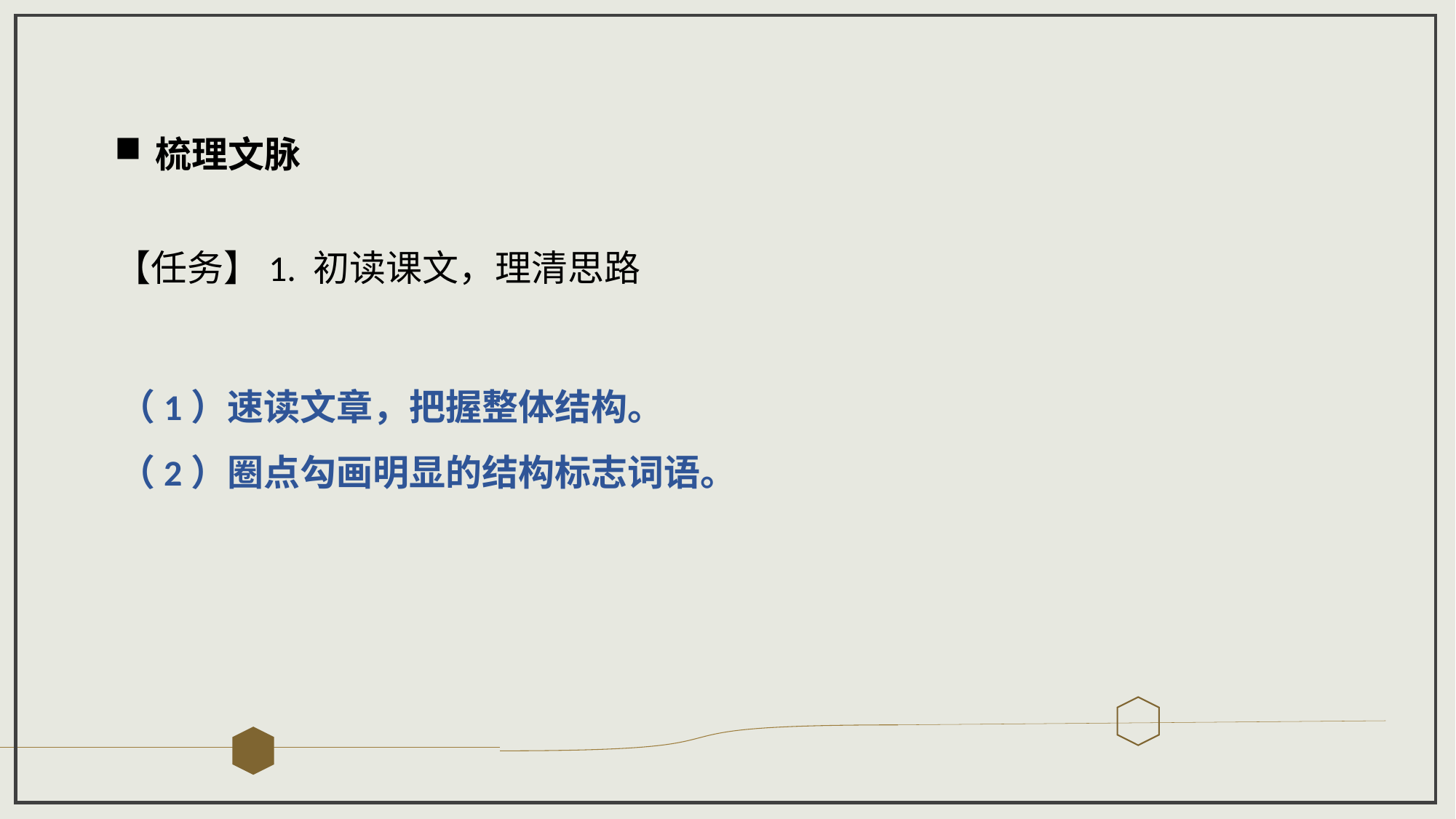

梳理文脉

【任务】1. 初读课文，理清思路

（1）速读文章，把握整体结构。
（2）圈点勾画明显的结构标志词语。